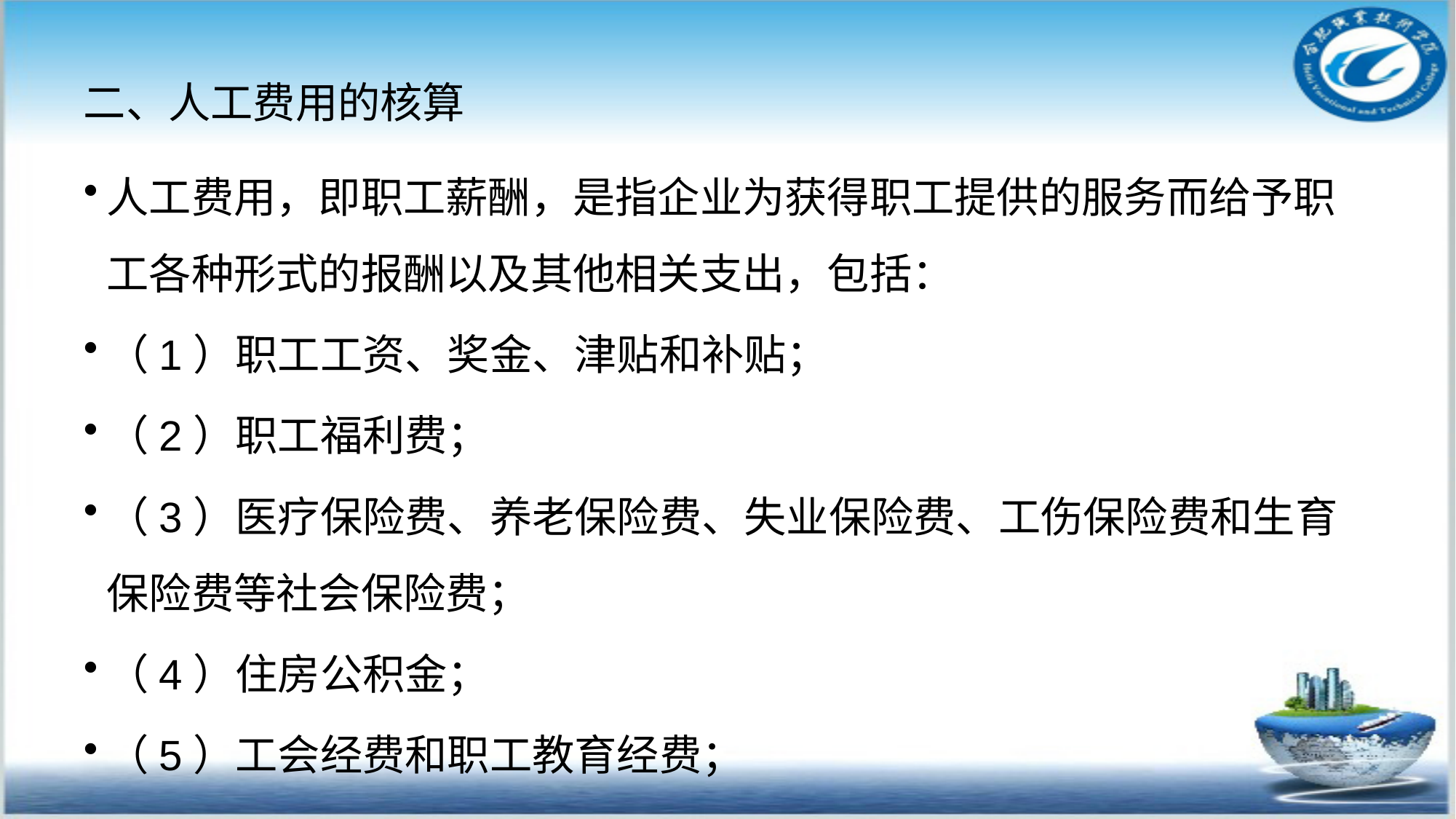

# 二、人工费用的核算
人工费用，即职工薪酬，是指企业为获得职工提供的服务而给予职工各种形式的报酬以及其他相关支出，包括：
（1）职工工资、奖金、津贴和补贴；
（2）职工福利费；
（3）医疗保险费、养老保险费、失业保险费、工伤保险费和生育保险费等社会保险费；
（4）住房公积金；
（5）工会经费和职工教育经费；